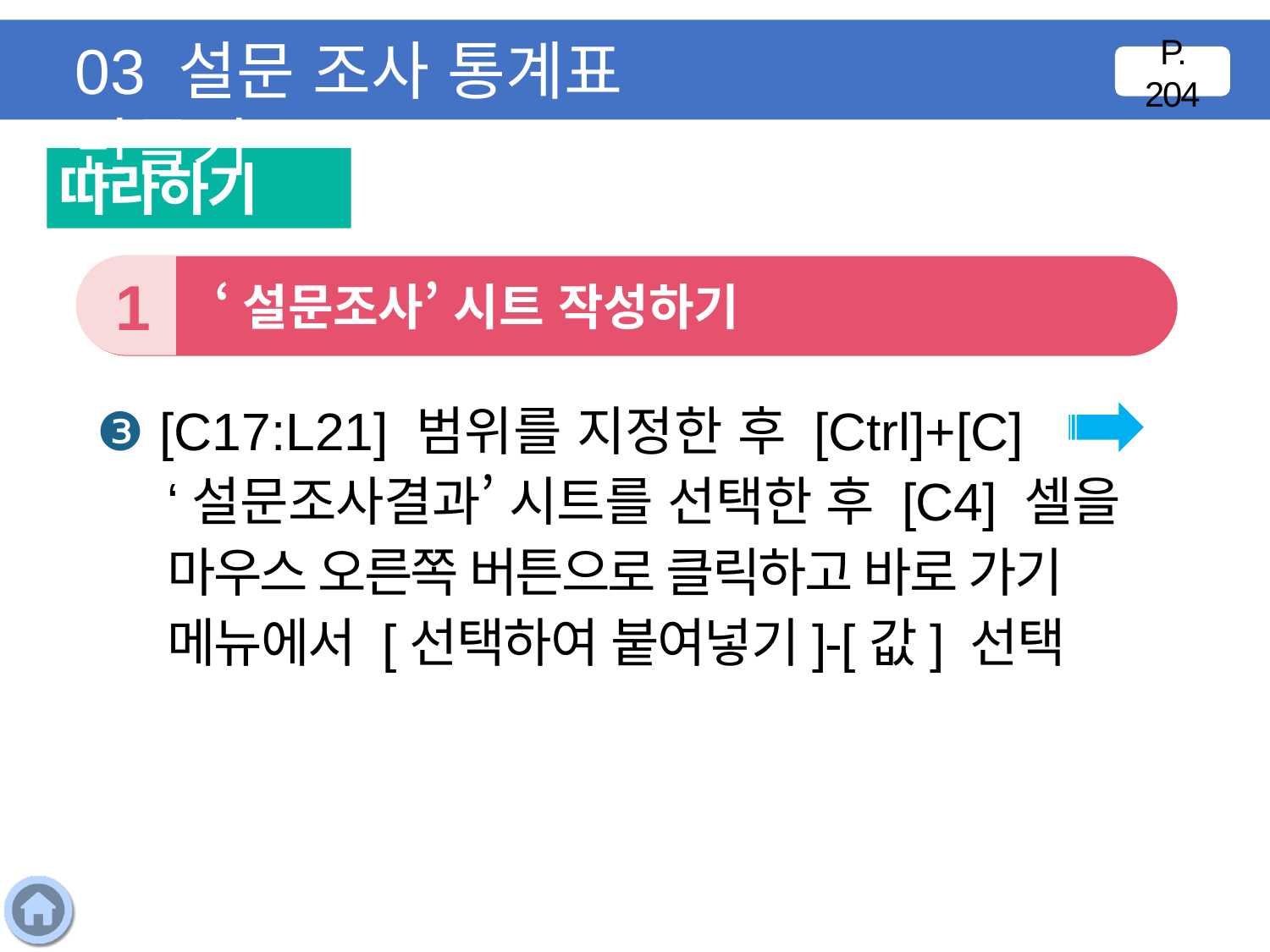

03 설문 조사 통계표 만들기
P. 204
따라하기
1
        ‘설문조사’ 시트 작성하기
❸ [C17:L21] 범위를 지정한 후 [Ctrl]+[C]
‘설문조사결과’ 시트를 선택한 후 [C4] 셀을 마우스 오른쪽 버튼으로 클릭하고 바로 가기 메뉴에서 [선택하여 붙여넣기]-[값] 선택